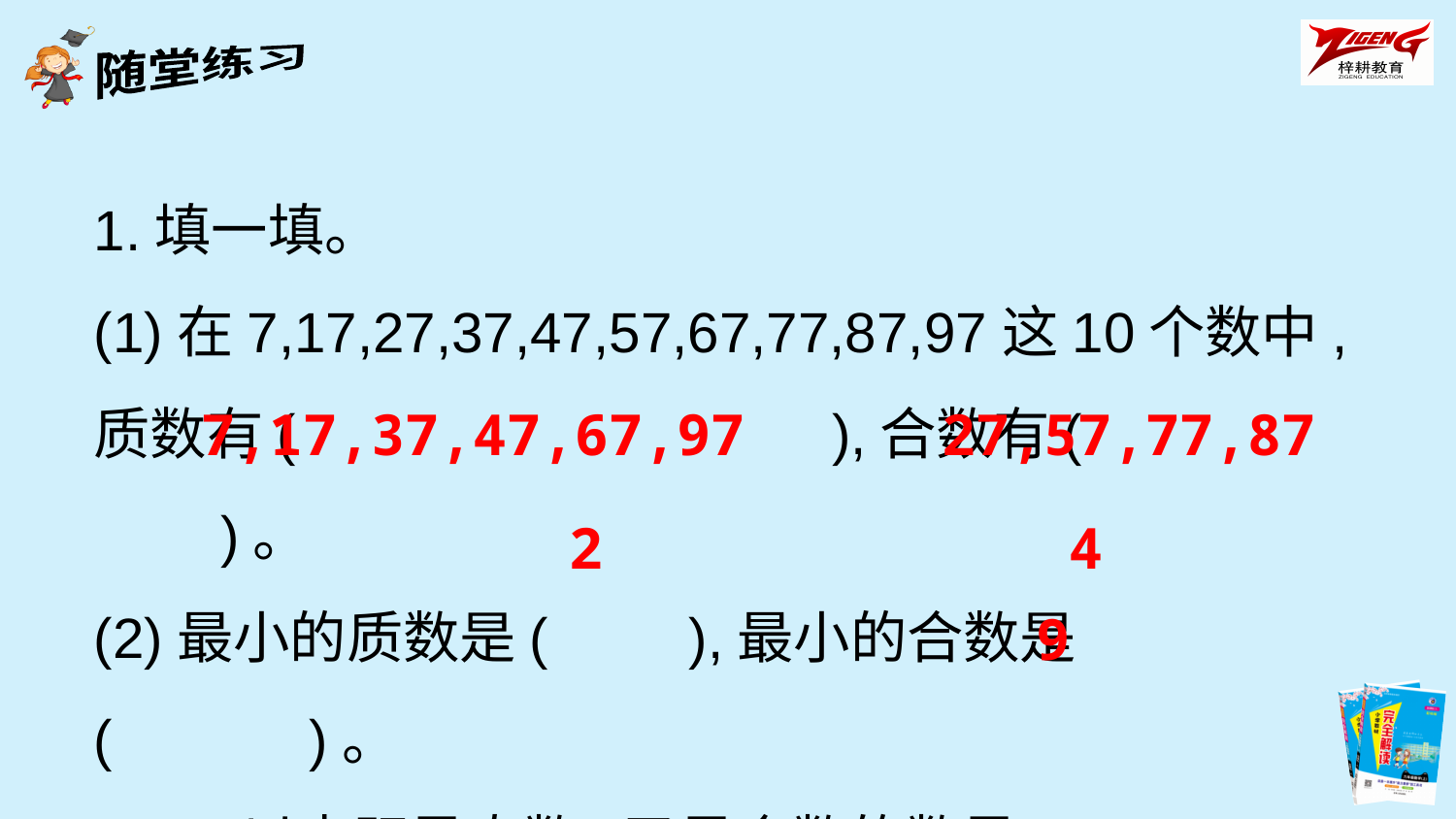

1.填一填。
(1)在7,17,27,37,47,57,67,77,87,97这10个数中,质数有(　　　　　　　　　),合数有(　　　　　　)。
(2)最小的质数是(　　),最小的合数是(　　　)。
(3)10以内既是奇数,又是合数的数是(　　)。
7,17,37,47,67,97
27,57,77,87
2
4
9